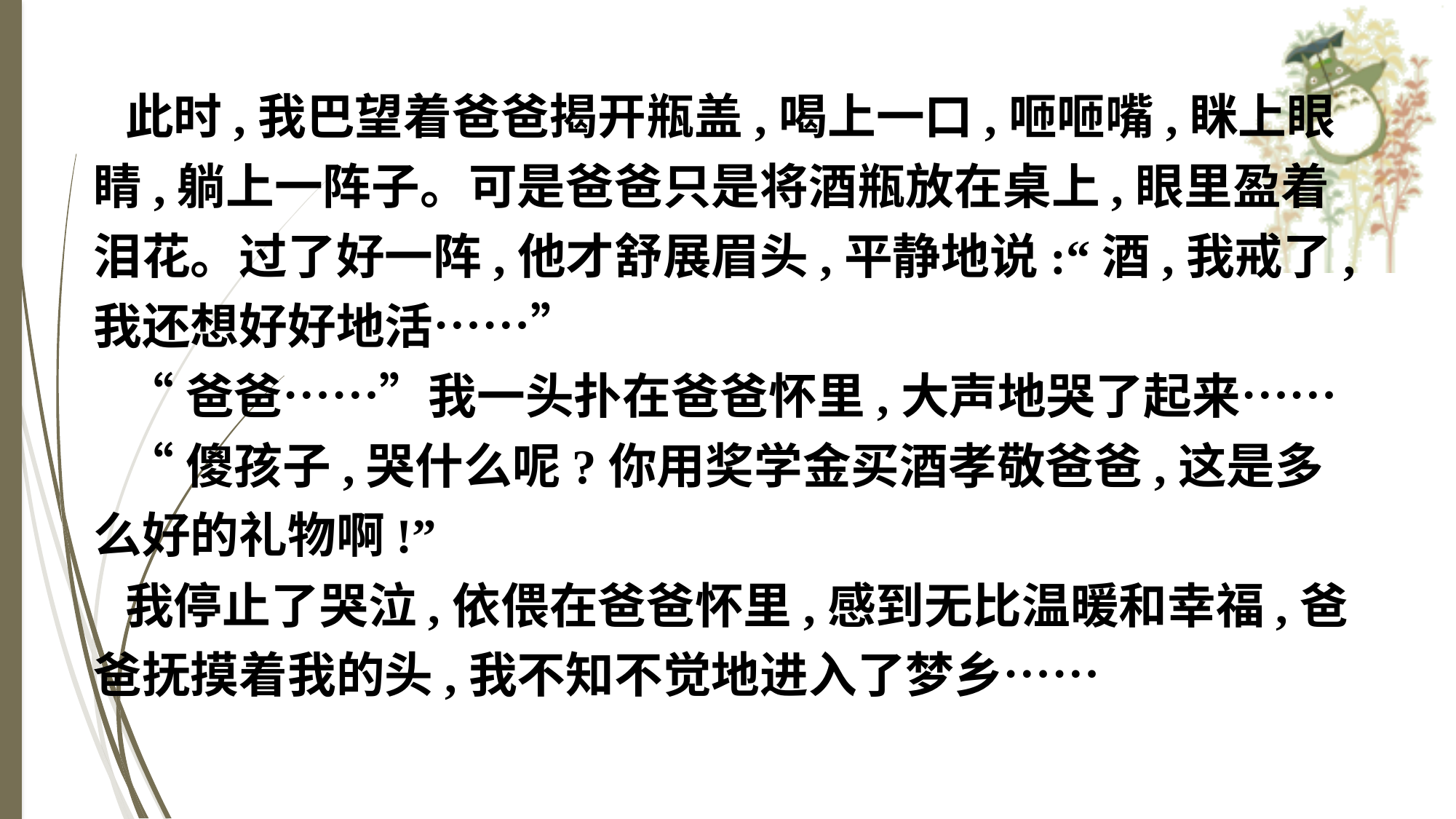

此时,我巴望着爸爸揭开瓶盖,喝上一口,咂咂嘴,眯上眼睛,躺上一阵子。可是爸爸只是将酒瓶放在桌上,眼里盈着泪花。过了好一阵,他才舒展眉头,平静地说:“酒,我戒了,我还想好好地活……”
“爸爸……”我一头扑在爸爸怀里,大声地哭了起来……
“傻孩子,哭什么呢?你用奖学金买酒孝敬爸爸,这是多么好的礼物啊!”
我停止了哭泣,依偎在爸爸怀里,感到无比温暖和幸福,爸爸抚摸着我的头,我不知不觉地进入了梦乡……